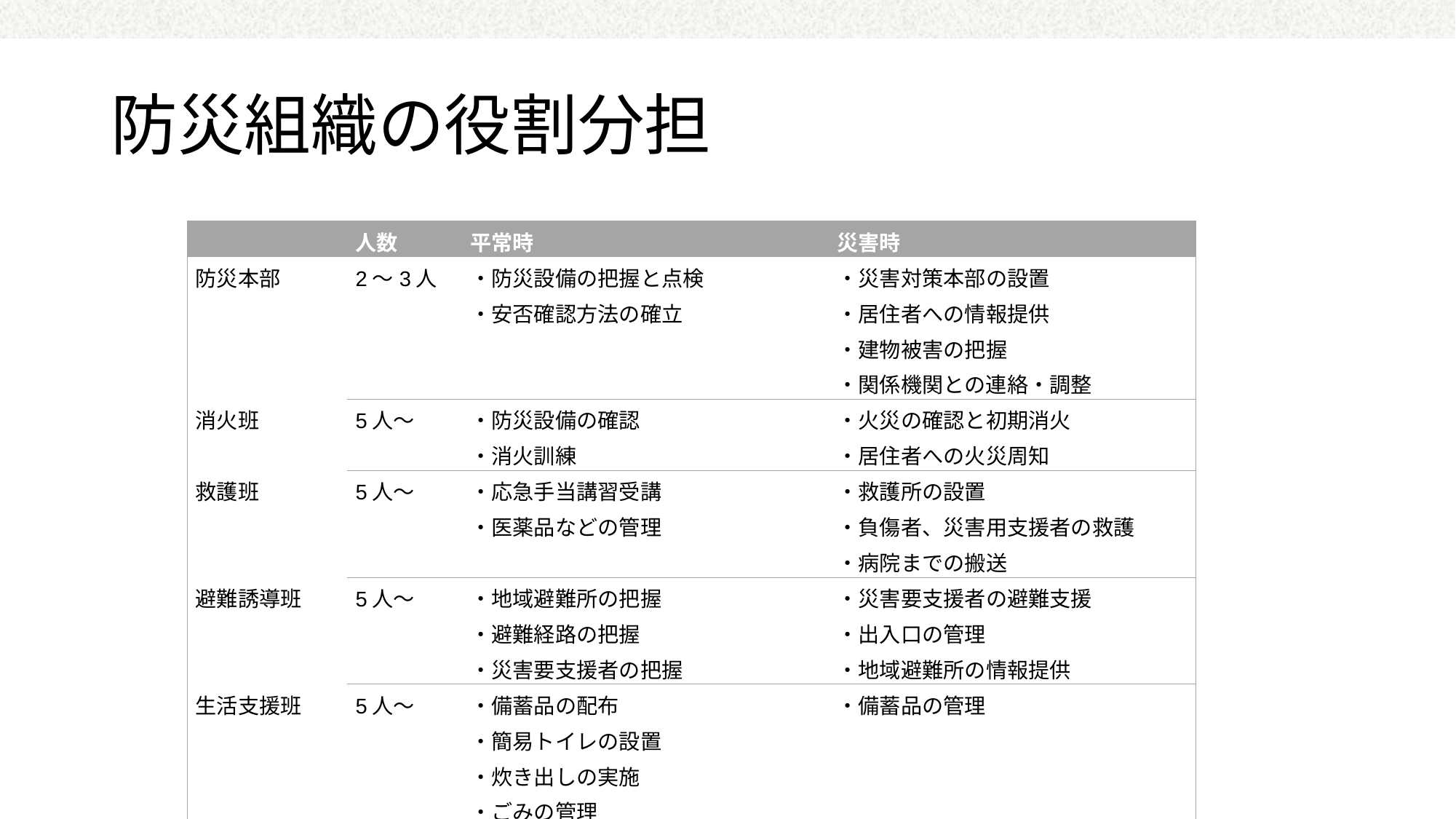

# 防災組織の役割分担
|  | 人数 | 平常時 | 災害時 |
| --- | --- | --- | --- |
| 防災本部 | 2～3人 | ・防災設備の把握と点検 ・安否確認方法の確立 | ・災害対策本部の設置 ・居住者への情報提供 ・建物被害の把握 ・関係機関との連絡・調整 |
| 消火班 | 5人～ | ・防災設備の確認 ・消火訓練 | ・火災の確認と初期消火 ・居住者への火災周知 |
| 救護班 | 5人～ | ・応急手当講習受講 ・医薬品などの管理 | ・救護所の設置 ・負傷者、災害用支援者の救護 ・病院までの搬送 |
| 避難誘導班 | 5人～ | ・地域避難所の把握 ・避難経路の把握 ・災害要支援者の把握 | ・災害要支援者の避難支援 ・出入口の管理 ・地域避難所の情報提供 |
| 生活支援班 | 5人～ | ・備蓄品の配布 ・簡易トイレの設置 ・炊き出しの実施 ・ごみの管理 ・不足品の調達 | ・備蓄品の管理 |